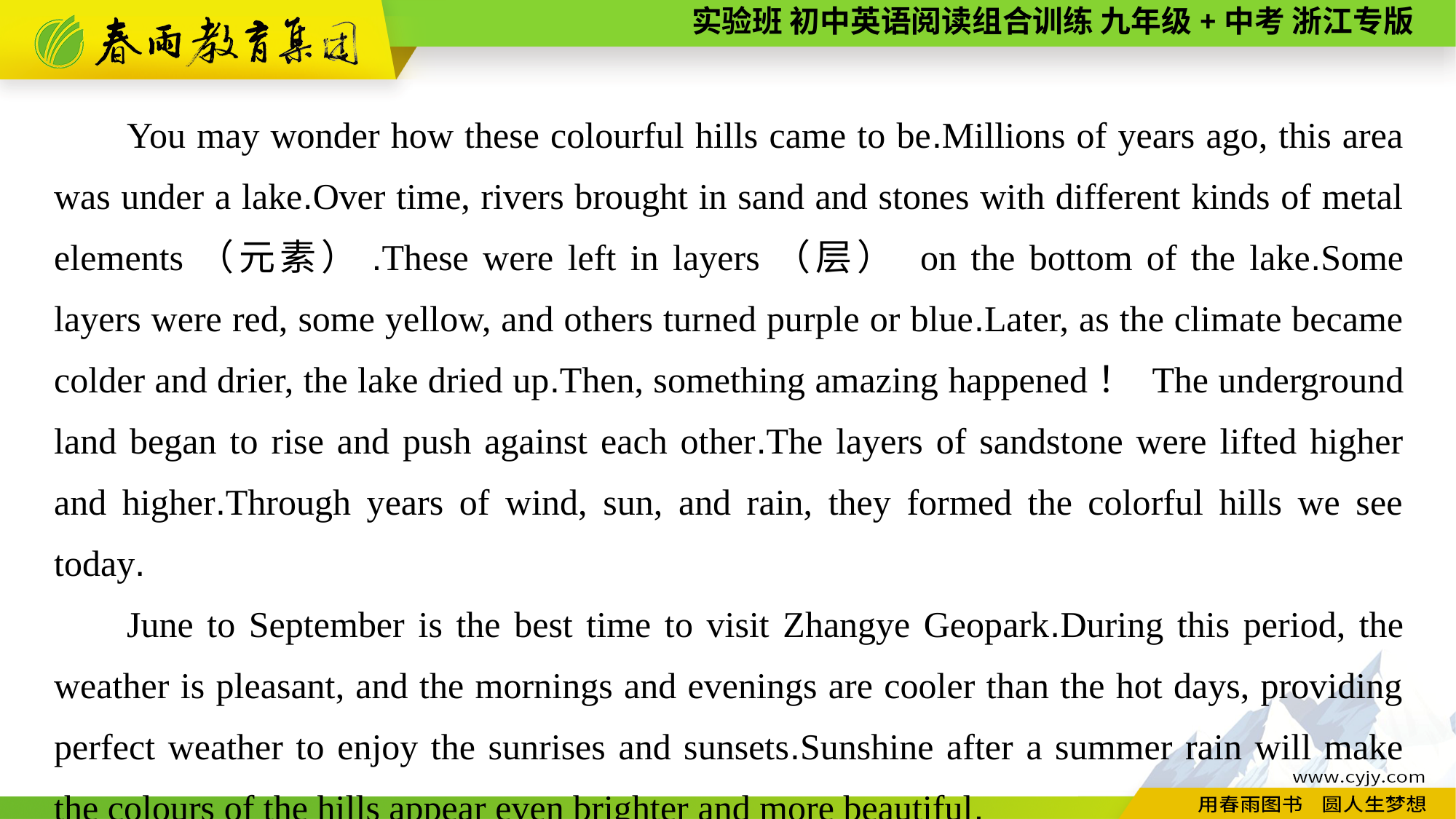

You may wonder how these colourful hills came to be.Millions of years ago, this area was under a lake.Over time, rivers brought in sand and stones with different kinds of metal elements（元素）.These were left in layers（层） on the bottom of the lake.Some layers were red, some yellow, and others turned purple or blue.Later, as the climate became colder and drier, the lake dried up.Then, something amazing happened！ The underground land began to rise and push against each other.The layers of sandstone were lifted higher and higher.Through years of wind, sun, and rain, they formed the colorful hills we see today.
June to September is the best time to visit Zhangye Geopark.During this period, the weather is pleasant, and the mornings and evenings are cooler than the hot days, providing perfect weather to enjoy the sunrises and sunsets.Sunshine after a summer rain will make the colours of the hills appear even brighter and more beautiful.